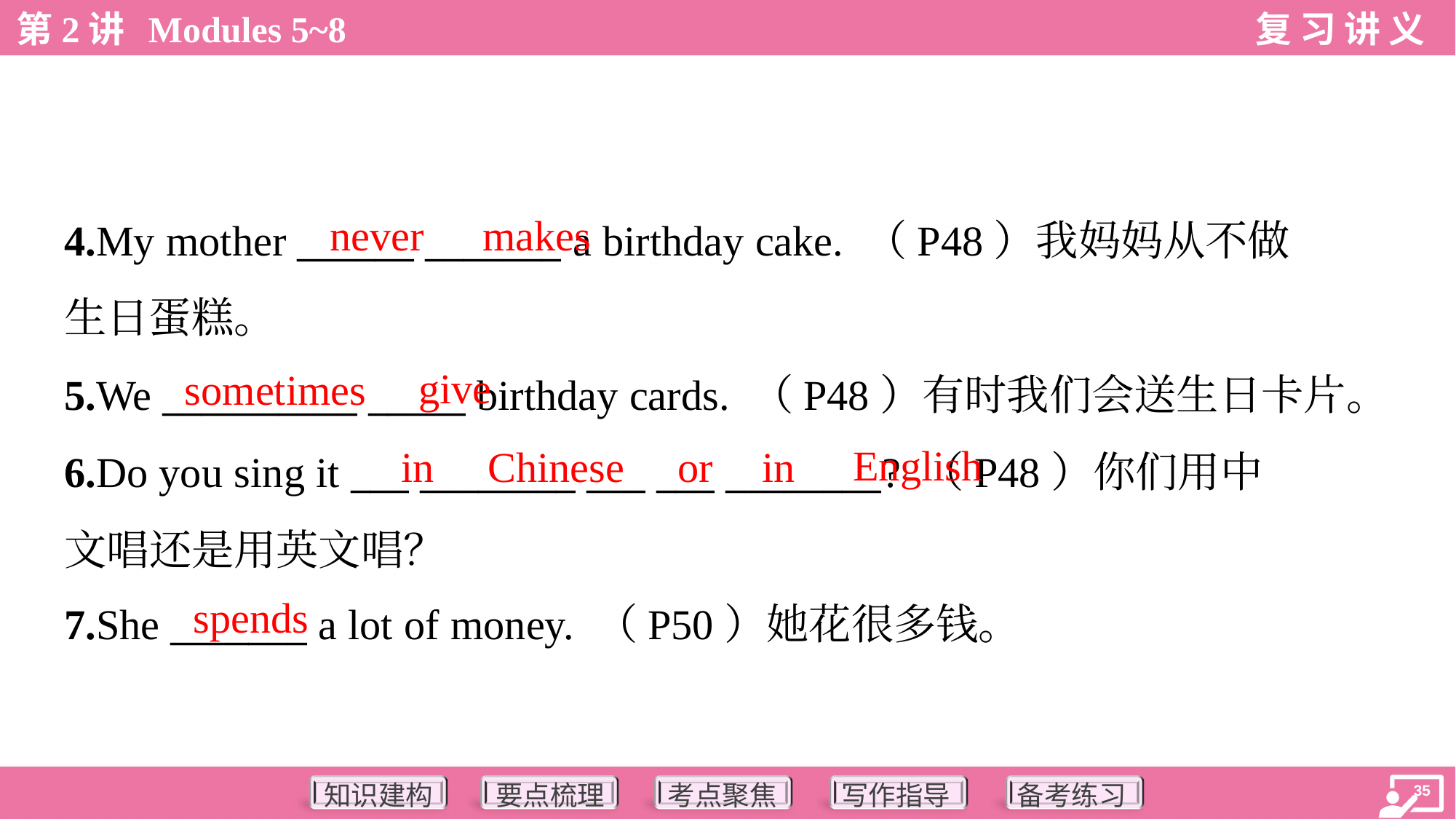

never
makes
4.My mother ______ _______ a birthday cake. （P48）我妈妈从不做
生日蛋糕。
5.We __________ _____ birthday cards. （P48）有时我们会送生日卡片。
6.Do you sing it ___ ________ ___ ___ ________? （P48）你们用中
文唱还是用英文唱？
7.She _______ a lot of money. （P50）她花很多钱。
give
sometimes
English
in
Chinese
or
in
spends